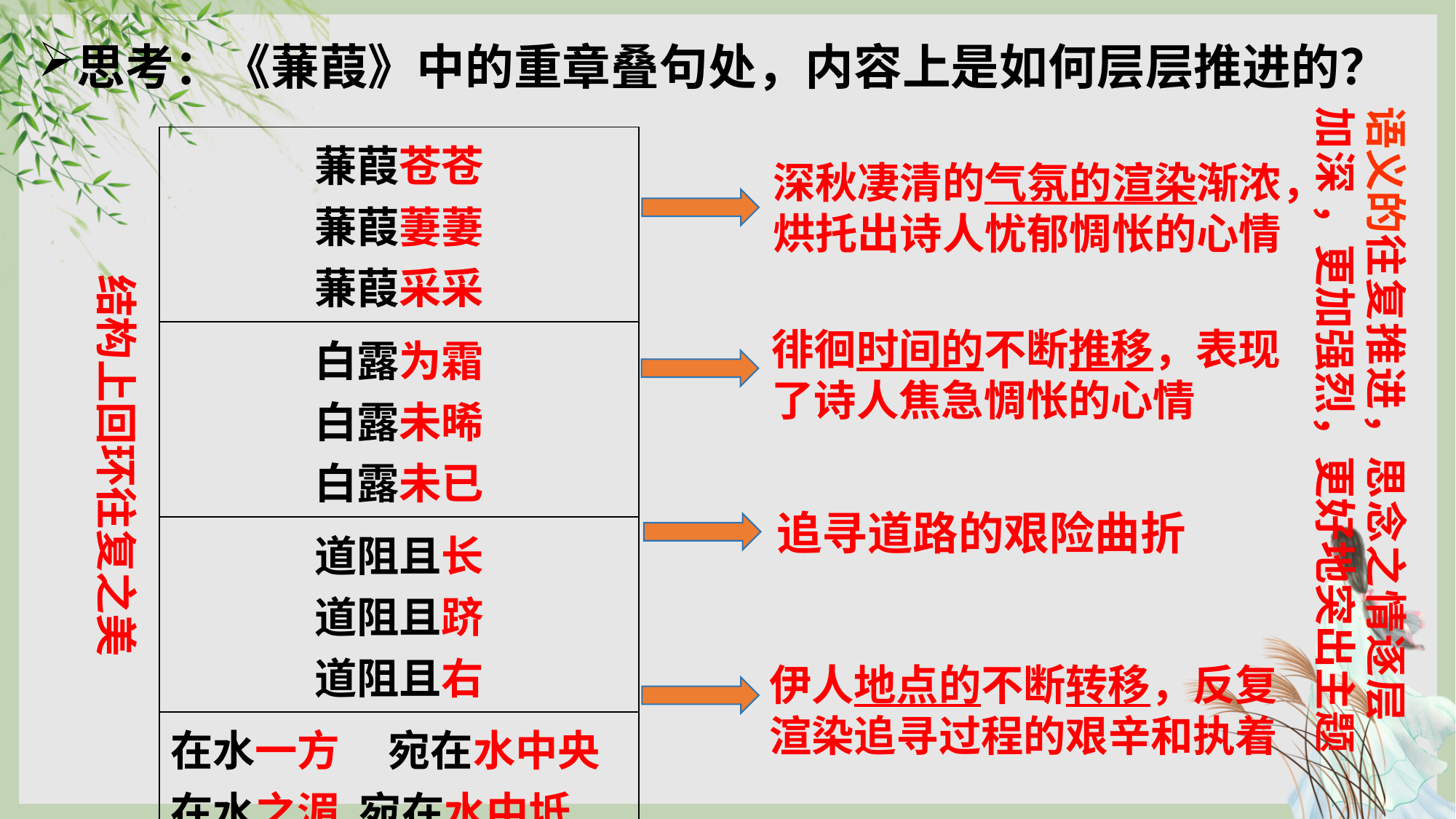

思考：《蒹葭》中的重章叠句处，内容上是如何层层推进的？
语义的往复推进，思念之情逐层加深 ，更加强烈，更好地突出主题
| 蒹葭苍苍 蒹葭萋萋 蒹葭采采 |
| --- |
| 白露为霜 白露未晞 白露未已 |
| 道阻且长 道阻且跻 道阻且右 |
| 在水一方 宛在水中央 在水之湄 宛在水中坻 在水之涘 宛在水中沚 |
深秋凄清的气氛的渲染渐浓，烘托出诗人忧郁惆怅的心情

结构上回环往复之美
徘徊时间的不断推移，表现了诗人焦急惆怅的心情

追寻道路的艰险曲折

伊人地点的不断转移，反复渲染追寻过程的艰辛和执着